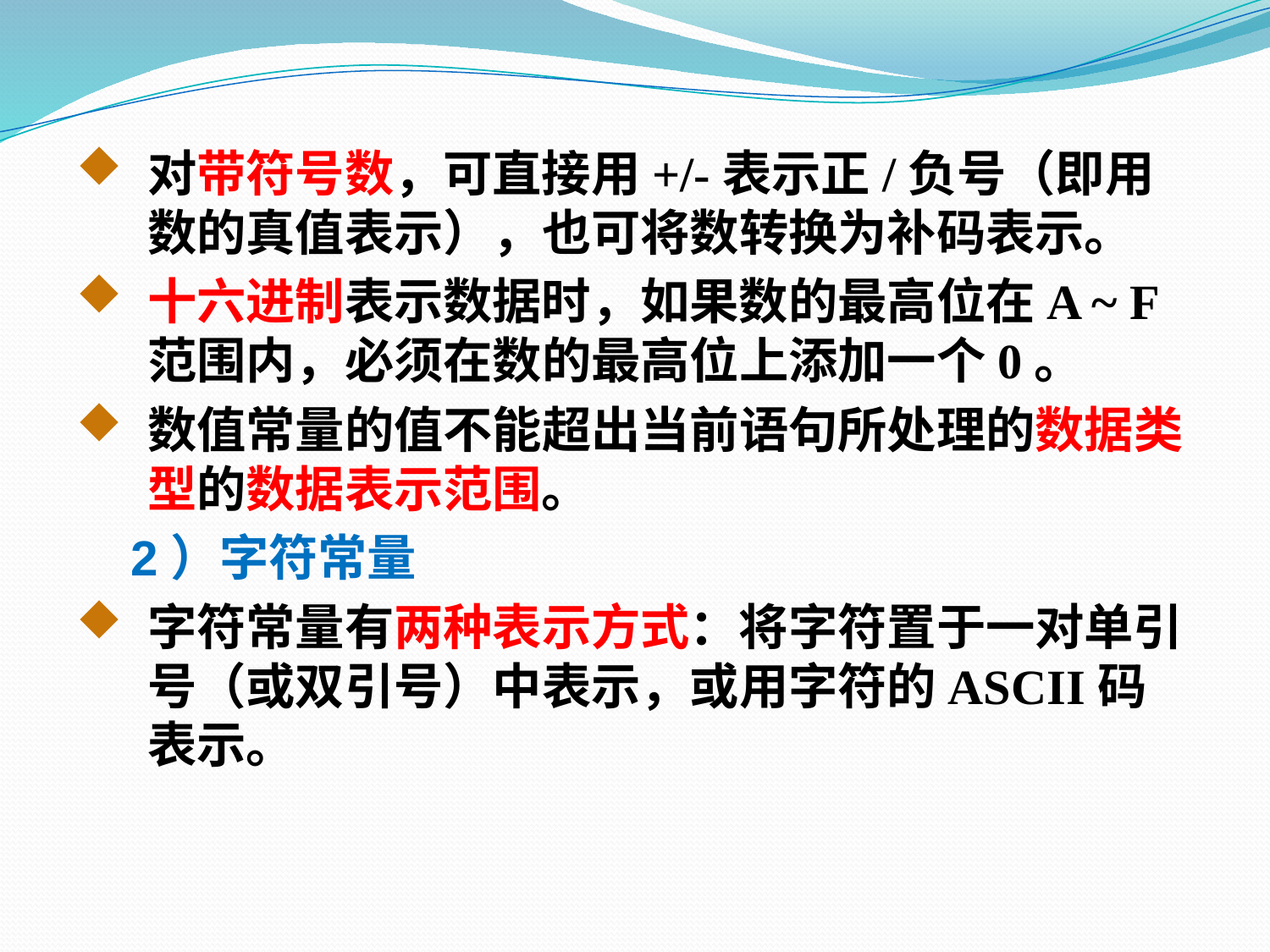

对带符号数，可直接用+/-表示正/负号（即用数的真值表示），也可将数转换为补码表示。
十六进制表示数据时，如果数的最高位在A ~ F范围内，必须在数的最高位上添加一个0。
数值常量的值不能超出当前语句所处理的数据类型的数据表示范围。
    2）字符常量
字符常量有两种表示方式：将字符置于一对单引号（或双引号）中表示，或用字符的ASCII码表示。